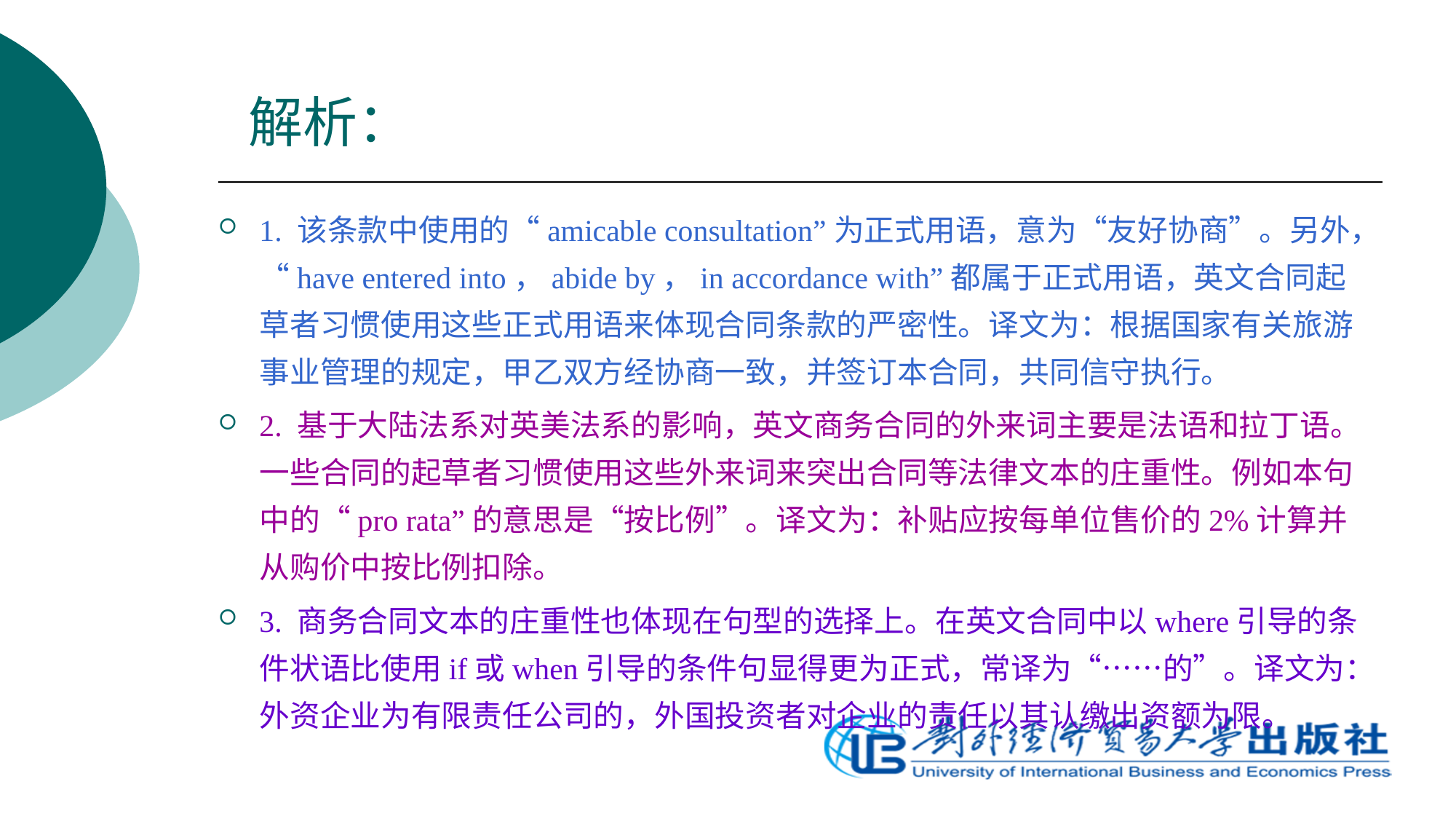

# 解析：
1. 该条款中使用的“amicable consultation”为正式用语，意为“友好协商”。另外，“have entered into，abide by，in accordance with”都属于正式用语，英文合同起草者习惯使用这些正式用语来体现合同条款的严密性。译文为：根据国家有关旅游事业管理的规定，甲乙双方经协商一致，并签订本合同，共同信守执行。
2. 基于大陆法系对英美法系的影响，英文商务合同的外来词主要是法语和拉丁语。一些合同的起草者习惯使用这些外来词来突出合同等法律文本的庄重性。例如本句中的“pro rata”的意思是“按比例”。译文为：补贴应按每单位售价的2%计算并从购价中按比例扣除。
3. 商务合同文本的庄重性也体现在句型的选择上。在英文合同中以where引导的条件状语比使用if或when引导的条件句显得更为正式，常译为“……的”。译文为：外资企业为有限责任公司的，外国投资者对企业的责任以其认缴出资额为限。